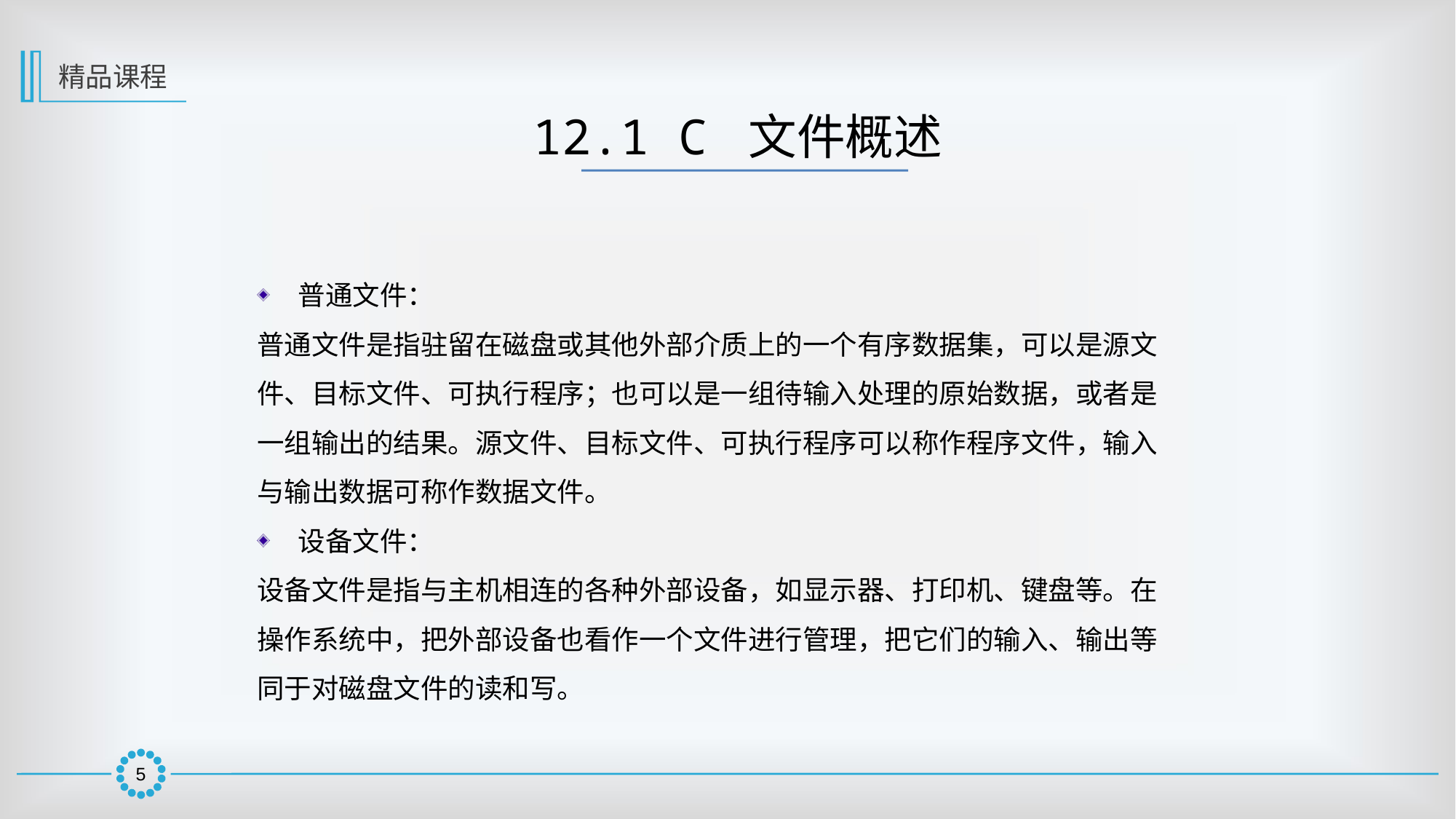

精品课程
12.1 C 文件概述

普通文件：
普通文件是指驻留在磁盘或其他外部介质上的一个有序数据集，可以是源文件、目标文件、可执行程序；也可以是一组待输入处理的原始数据，或者是一组输出的结果。源文件、目标文件、可执行程序可以称作程序文件，输入与输出数据可称作数据文件。
设备文件：
设备文件是指与主机相连的各种外部设备，如显示器、打印机、键盘等。在操作系统中，把外部设备也看作一个文件进行管理，把它们的输入、输出等同于对磁盘文件的读和写。

5